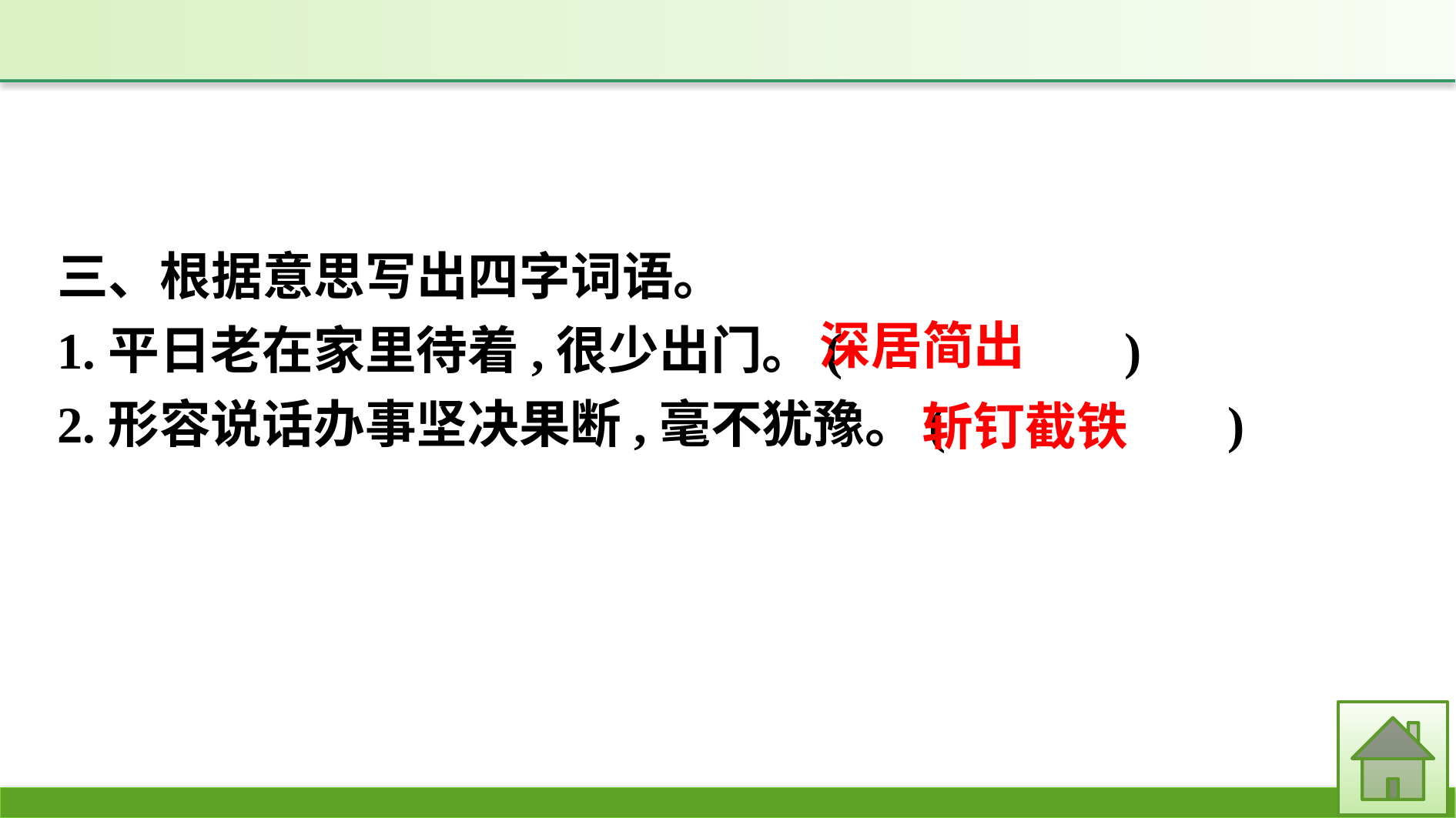

三、根据意思写出四字词语。
1.平日老在家里待着,很少出门。(　　　　　)
2.形容说话办事坚决果断,毫不犹豫。(　　　　　)
深居简出
斩钉截铁